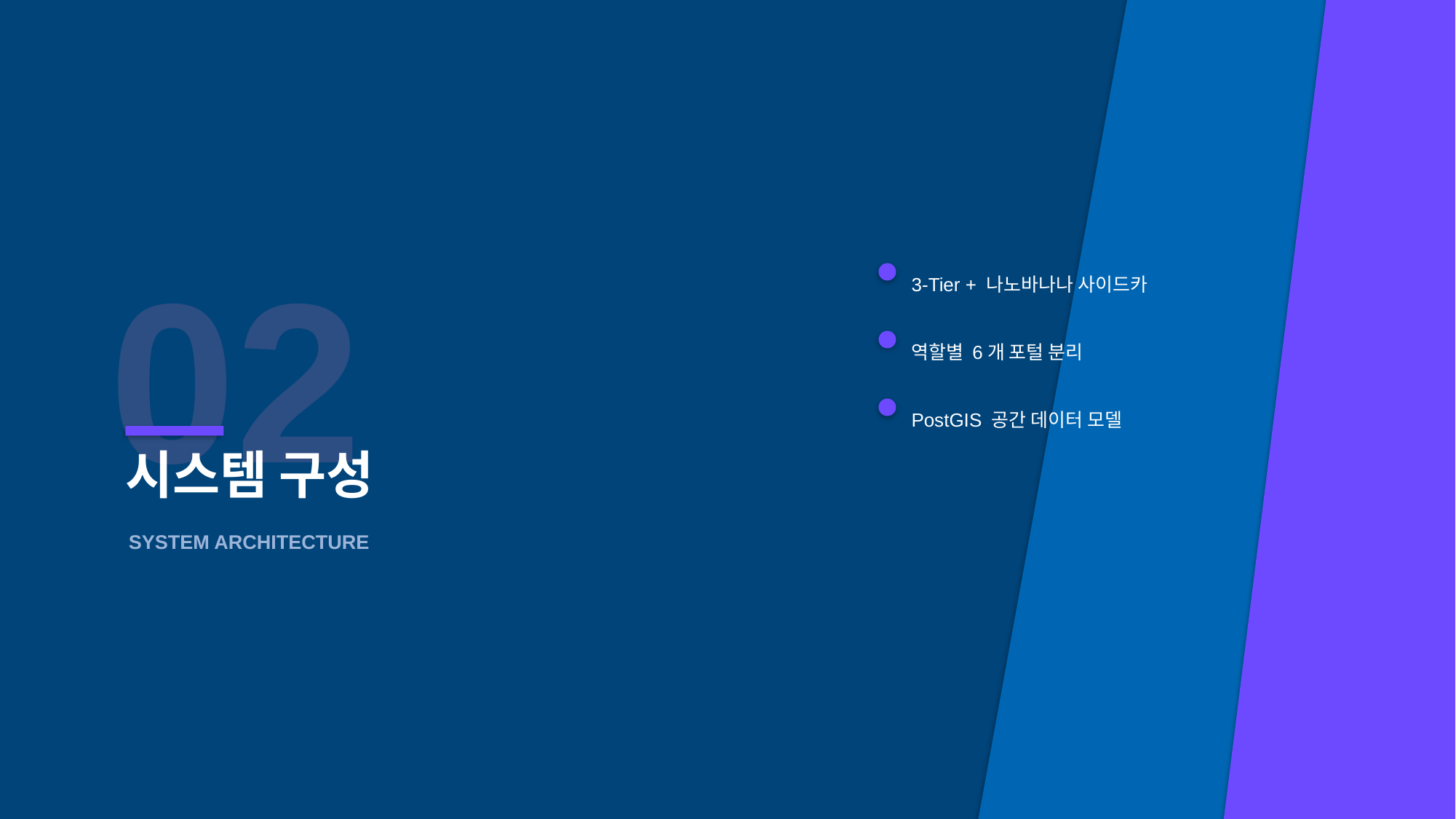

02
3-Tier + 나노바나나 사이드카

역할별 6개 포털 분리

PostGIS 공간 데이터 모델

시스템 구성
SYSTEM ARCHITECTURE